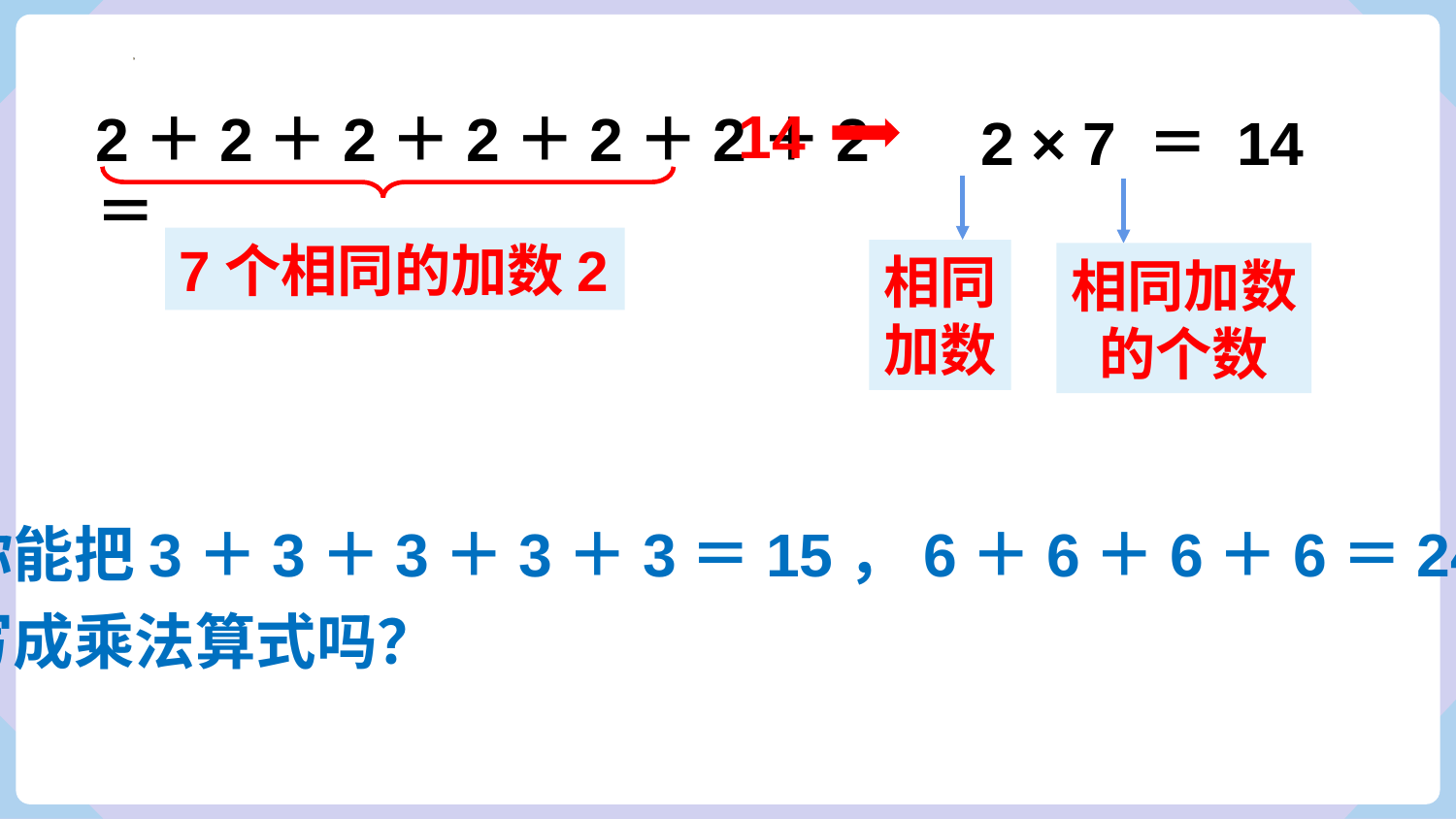

14
2＋2＋2＋2＋2＋2＋2＝
2 × 7 ＝ 14

相同
加数
相同加数
的个数
7个相同的加数2
你能把3＋3＋3＋3＋3＝15，6＋6＋6＋6＝24
写成乘法算式吗？